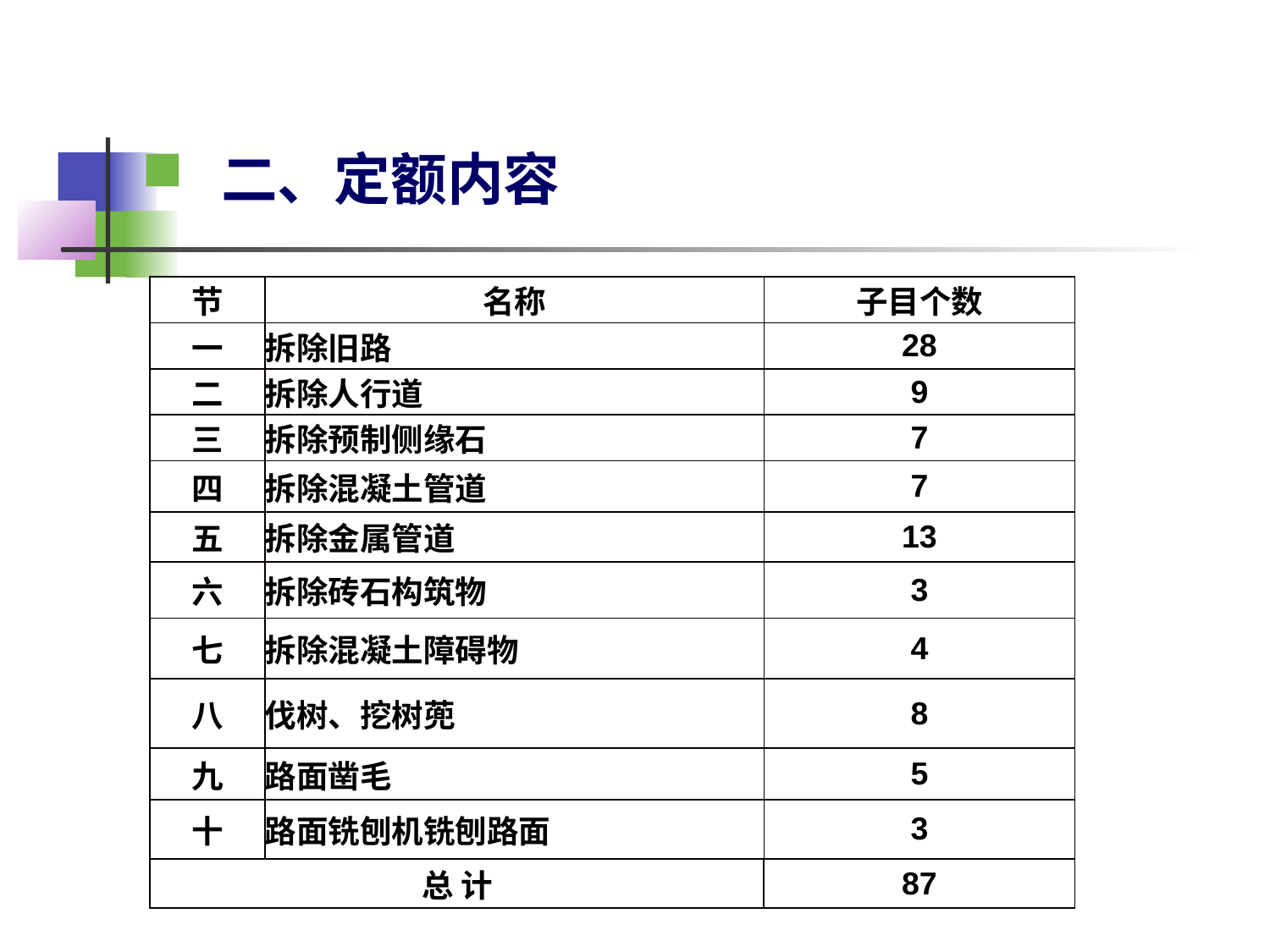

# 二、定额内容
| 节 | 名称 | 子目个数 |
| --- | --- | --- |
| 一 | 拆除旧路 | 28 |
| 二 | 拆除人行道 | 9 |
| 三 | 拆除预制侧缘石 | 7 |
| 四 | 拆除混凝土管道 | 7 |
| 五 | 拆除金属管道 | 13 |
| 六 | 拆除砖石构筑物 | 3 |
| 七 | 拆除混凝土障碍物 | 4 |
| 八 | 伐树、挖树蔸 | 8 |
| 九 | 路面凿毛 | 5 |
| 十 | 路面铣刨机铣刨路面 | 3 |
| 总 计 |  | 87 |